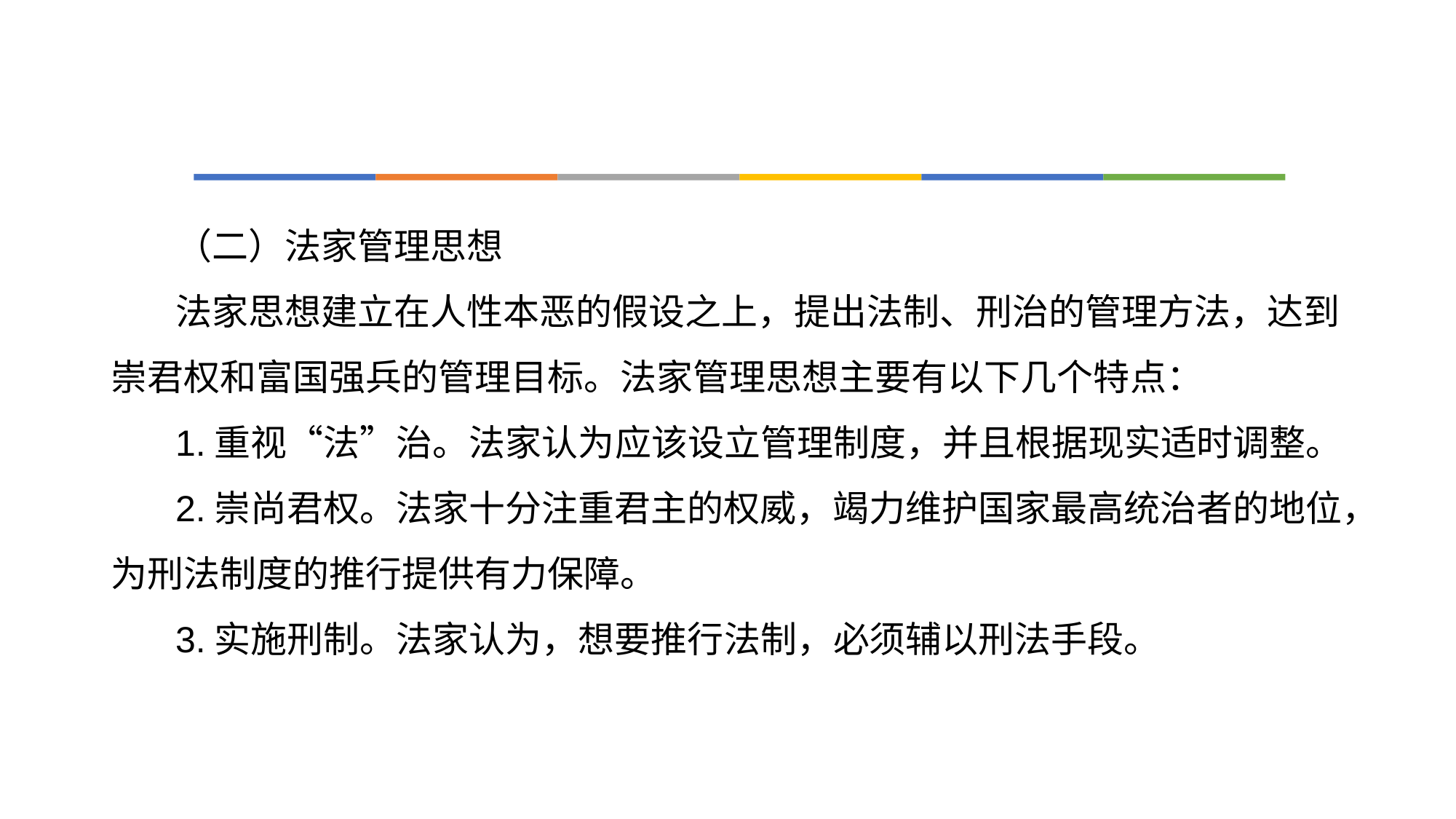

#
（二）法家管理思想
法家思想建立在人性本恶的假设之上，提出法制、刑治的管理方法，达到崇君权和富国强兵的管理目标。法家管理思想主要有以下几个特点：
1.重视“法”治。法家认为应该设立管理制度，并且根据现实适时调整。
2.崇尚君权。法家十分注重君主的权威，竭力维护国家最高统治者的地位，为刑法制度的推行提供有力保障。
3.实施刑制。法家认为，想要推行法制，必须辅以刑法手段。